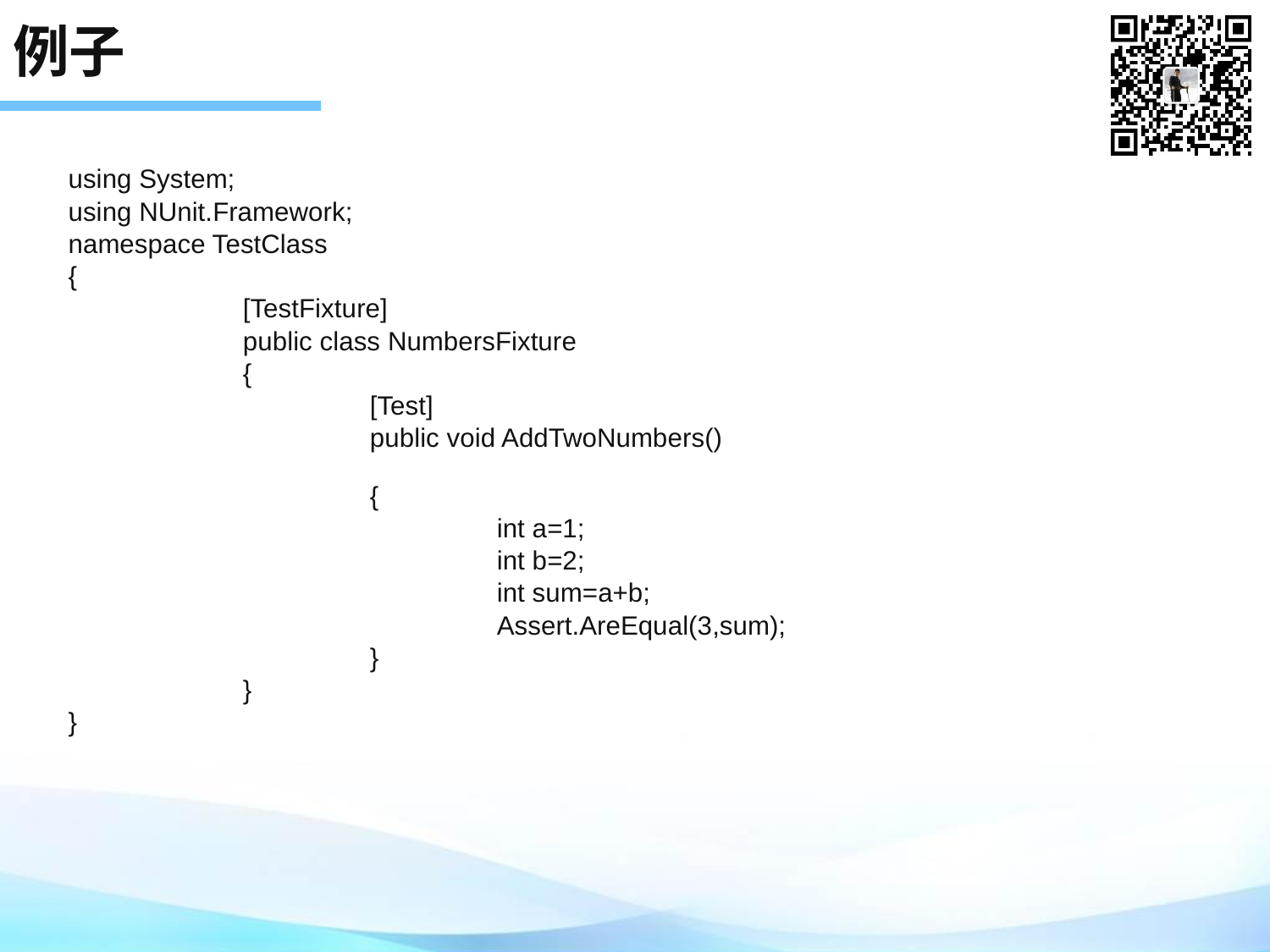

# 例子
using System;
using NUnit.Framework;
namespace TestClass
{
		[TestFixture]
		public class NumbersFixture
		{
			[Test]
			public void AddTwoNumbers()
			{
				int a=1;
				int b=2;
				int sum=a+b;
				Assert.AreEqual(3,sum);
			}
		}
}